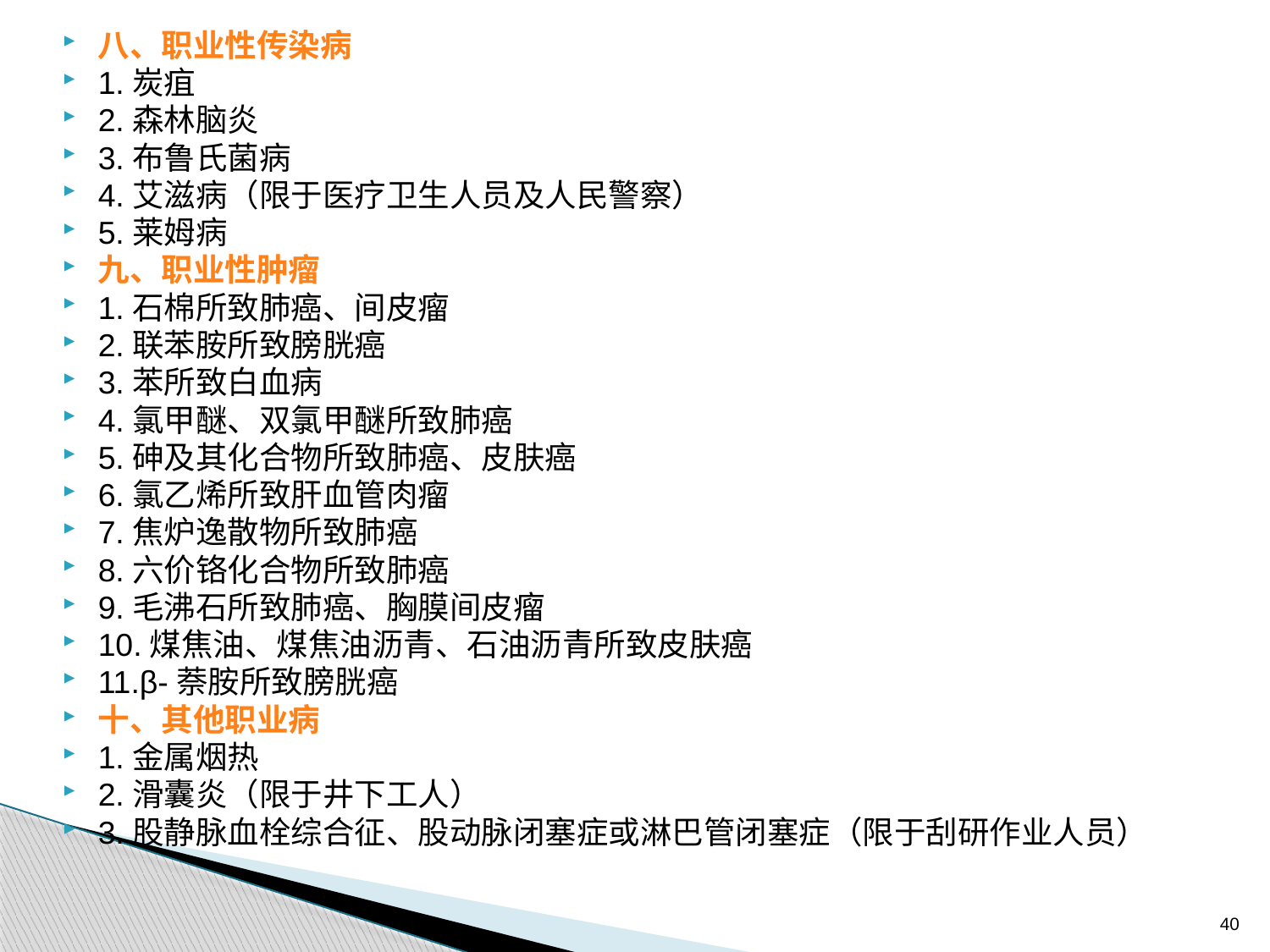

八、职业性传染病
1.炭疽
2.森林脑炎
3.布鲁氏菌病
4.艾滋病（限于医疗卫生人员及人民警察）
5.莱姆病
九、职业性肿瘤
1.石棉所致肺癌、间皮瘤
2.联苯胺所致膀胱癌
3.苯所致白血病
4.氯甲醚、双氯甲醚所致肺癌
5.砷及其化合物所致肺癌、皮肤癌
6.氯乙烯所致肝血管肉瘤
7.焦炉逸散物所致肺癌
8.六价铬化合物所致肺癌
9.毛沸石所致肺癌、胸膜间皮瘤
10.煤焦油、煤焦油沥青、石油沥青所致皮肤癌
11.β-萘胺所致膀胱癌
十、其他职业病
1.金属烟热
2.滑囊炎（限于井下工人）
3.股静脉血栓综合征、股动脉闭塞症或淋巴管闭塞症（限于刮研作业人员）

40